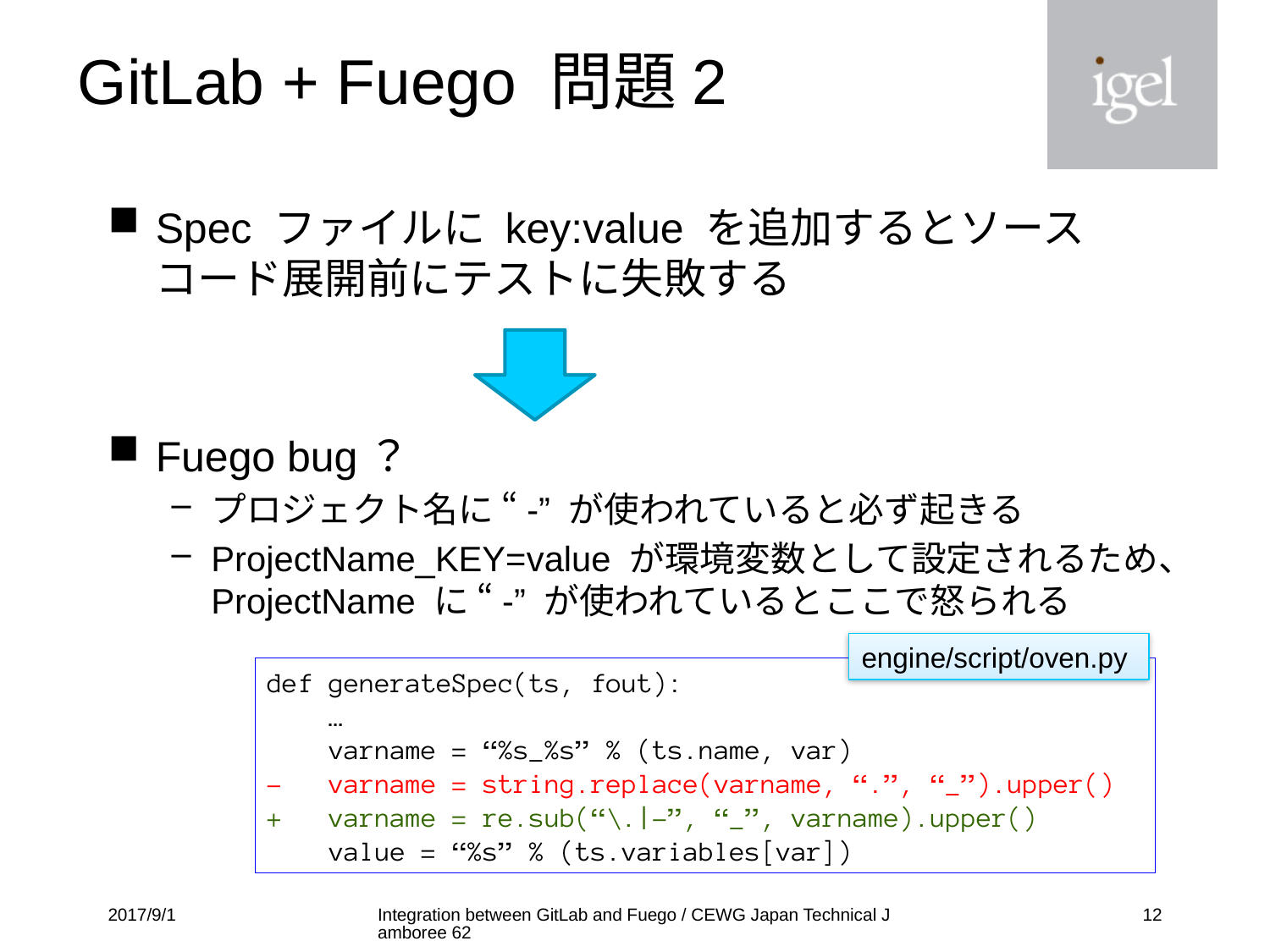

# GitLab + Fuego 問題2
Spec ファイルに key:value を追加するとソースコード展開前にテストに失敗する

Fuego bug？
プロジェクト名に “-” が使われていると必ず起きる
ProjectName_KEY=value が環境変数として設定されるため、ProjectName に “-” が使われているとここで怒られる

engine/script/oven.py
def generateSpec(ts, fout):
    …
    varname = “%s_%s” % (ts.name, var)
-   varname = string.replace(varname, “.”, “_”).upper()
+   varname = re.sub(“\.|-”, “_”, varname).upper()
    value = “%s” % (ts.variables[var])
2017/9/1
Integration between GitLab and Fuego / CEWG Japan Technical Jamboree 62
12